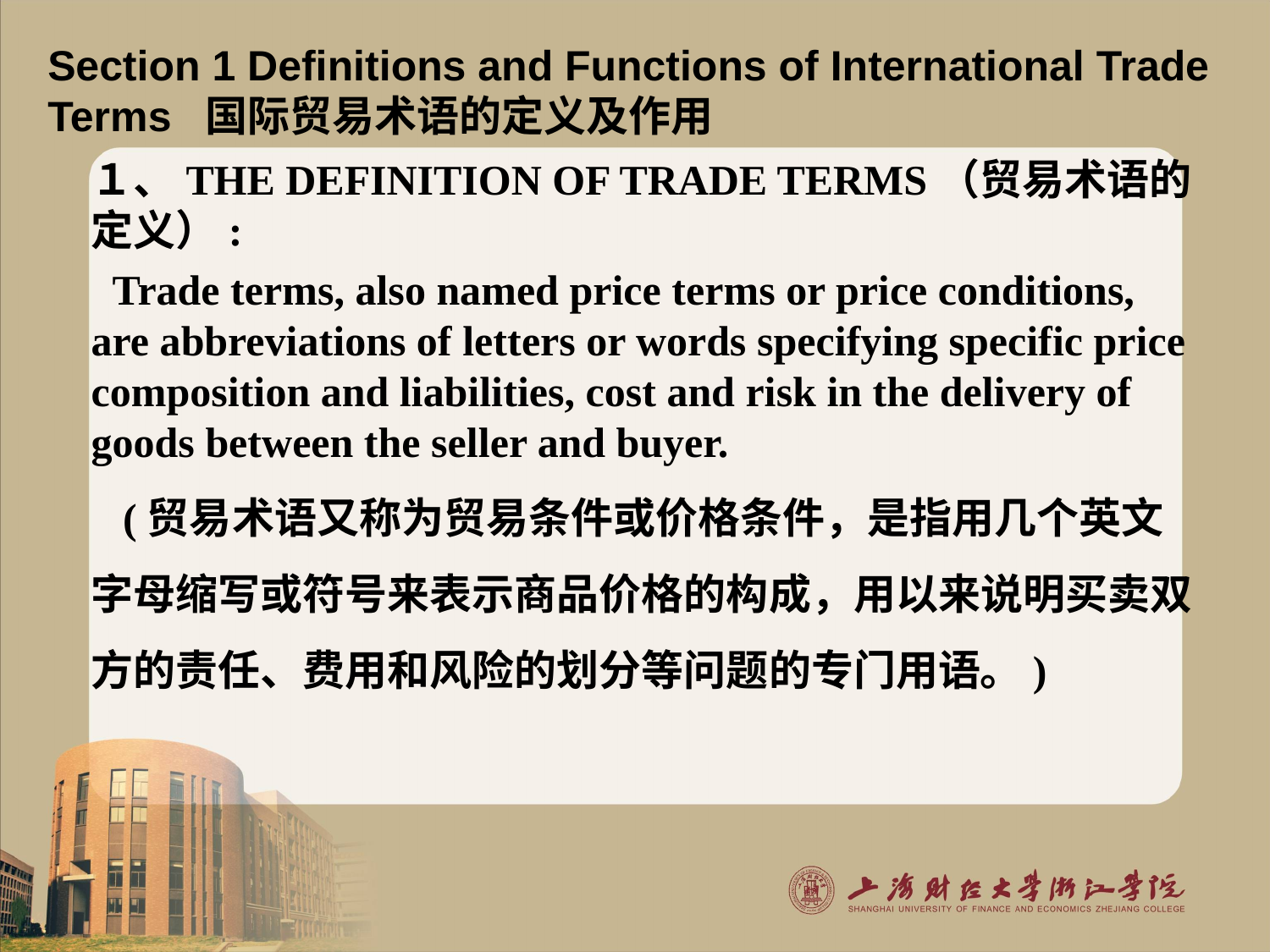

# Section 1 Definitions and Functions of International Trade Terms  国际贸易术语的定义及作用
１、The definition of Trade Terms（贸易术语的定义）:
  Trade terms, also named price terms or price conditions, are abbreviations of letters or words specifying specific price composition and liabilities, cost and risk in the delivery of goods between the seller and buyer.
   (贸易术语又称为贸易条件或价格条件，是指用几个英文字母缩写或符号来表示商品价格的构成，用以来说明买卖双方的责任、费用和风险的划分等问题的专门用语。)